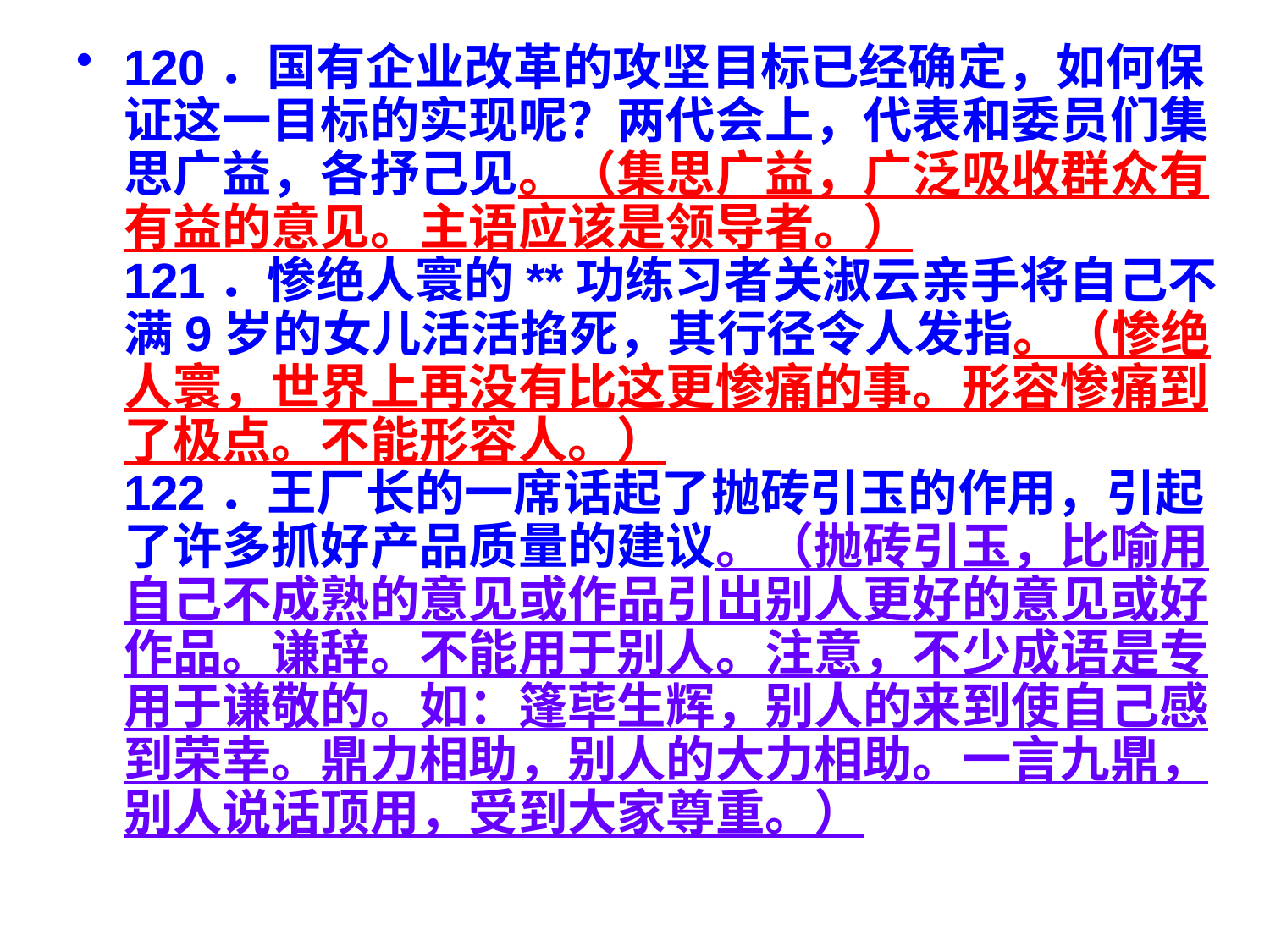

120．国有企业改革的攻坚目标已经确定，如何保证这一目标的实现呢？两代会上，代表和委员们集思广益，各抒己见。（集思广益，广泛吸收群众有有益的意见。主语应该是领导者。）
121．惨绝人寰的**功练习者关淑云亲手将自己不满9岁的女儿活活掐死，其行径令人发指。（惨绝人寰，世界上再没有比这更惨痛的事。形容惨痛到了极点。不能形容人。）
122．王厂长的一席话起了抛砖引玉的作用，引起了许多抓好产品质量的建议。（抛砖引玉，比喻用自己不成熟的意见或作品引出别人更好的意见或好作品。谦辞。不能用于别人。注意，不少成语是专用于谦敬的。如：篷荜生辉，别人的来到使自己感到荣幸。鼎力相助，别人的大力相助。一言九鼎，别人说话顶用，受到大家尊重。）